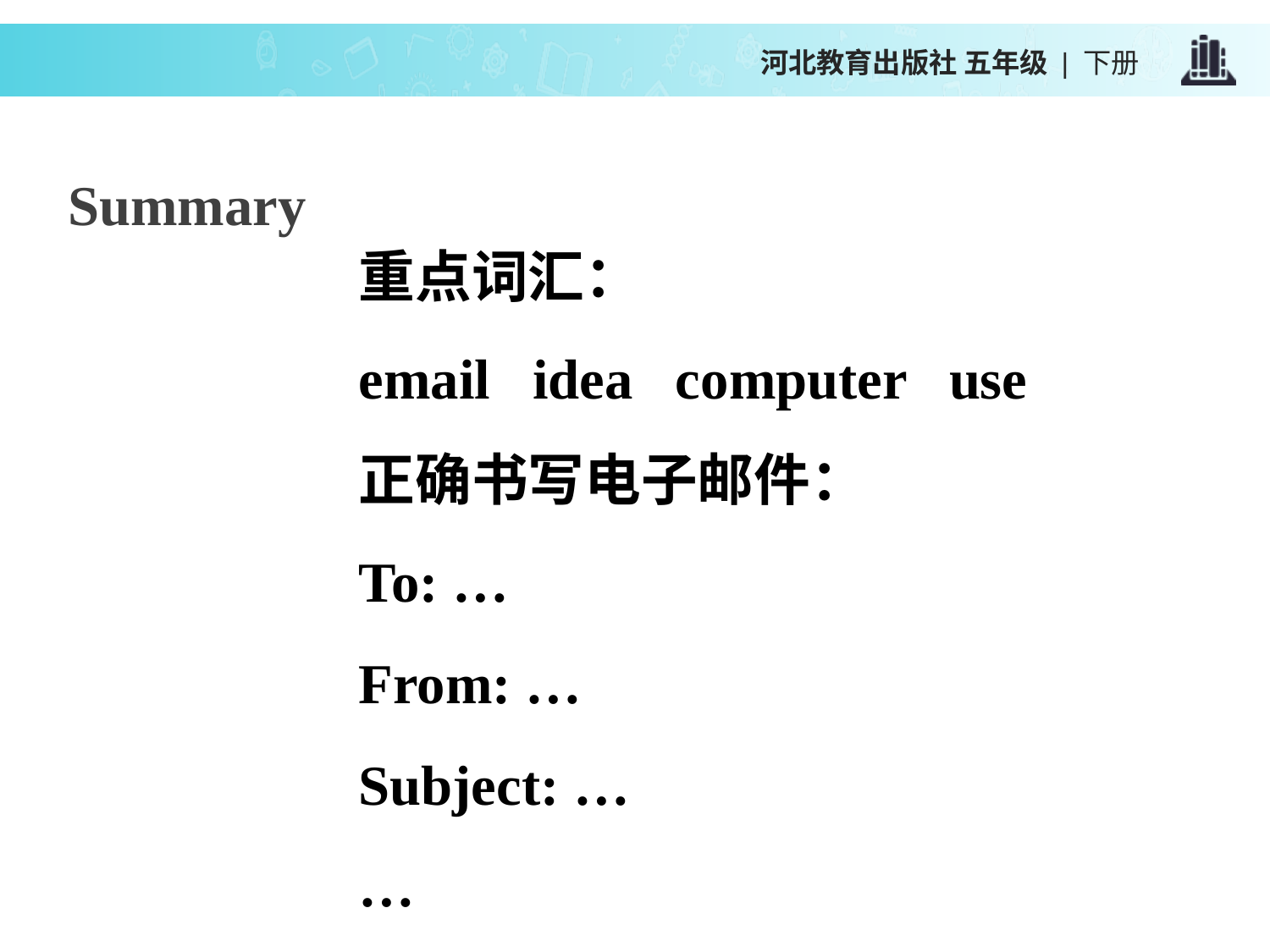

河北教育出版社 五年级 | 下册
Summary
重点词汇：
email   idea   computer   use
正确书写电子邮件：
To: …
From: …
Subject: …
…